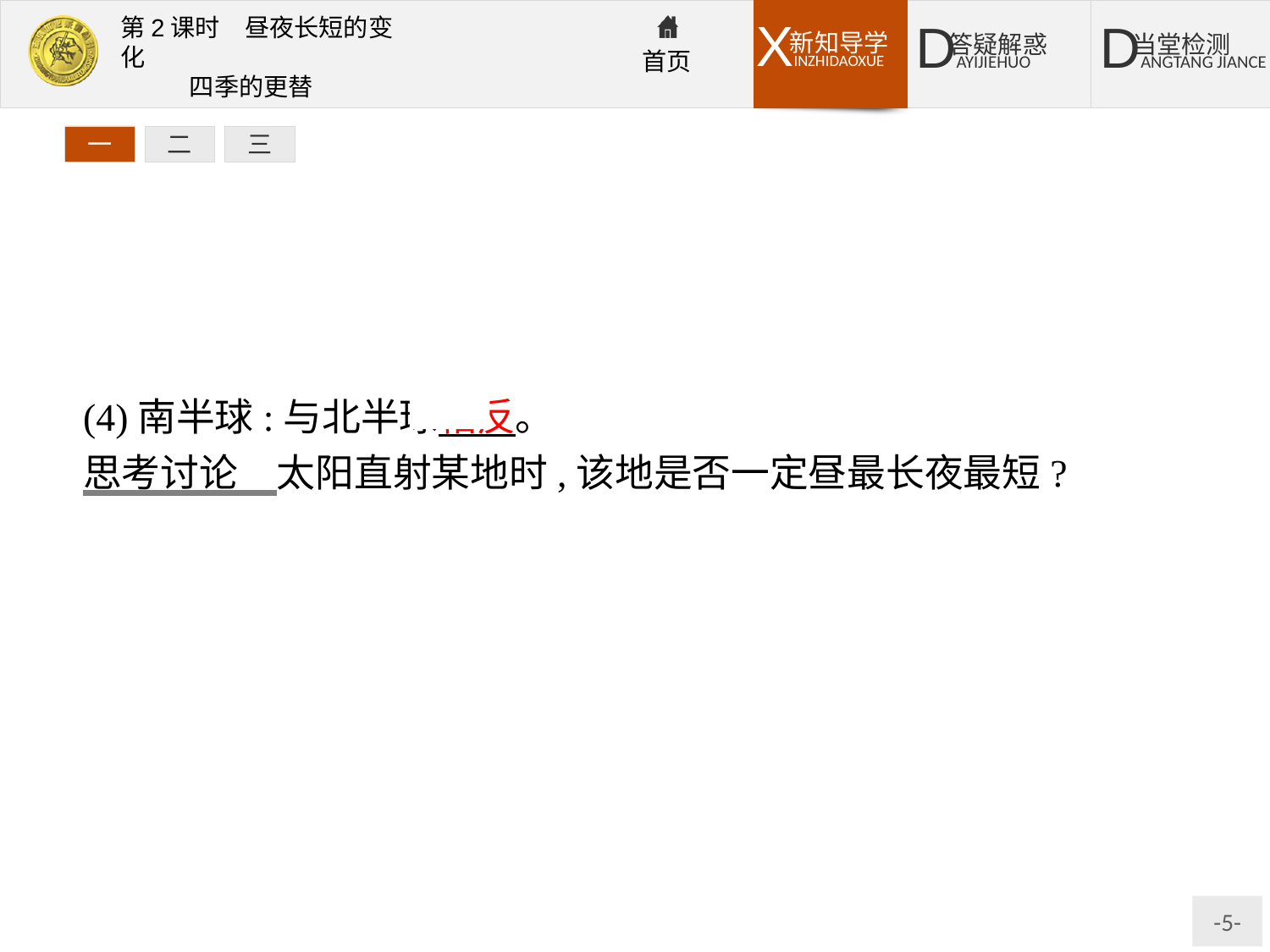

一
二
三
(4)南半球:与北半球相反。
思考讨论　太阳直射某地时,该地是否一定昼最长夜最短?
提示:太阳直射某地,该地不一定昼最长夜最短。北半球各地夏至日这一天昼最长,南半球各地冬至日这一天昼最长。